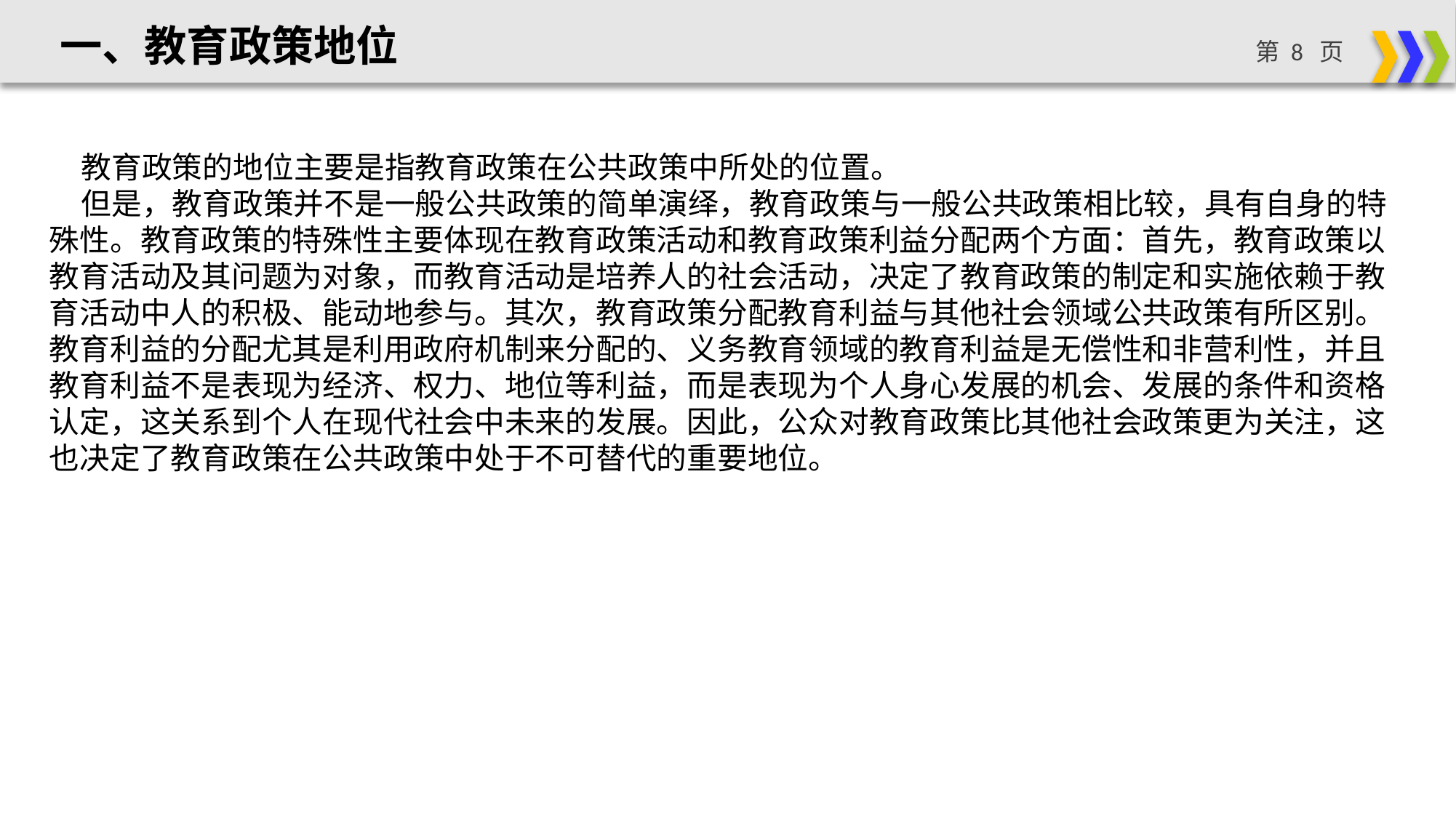

一、教育政策地位
教育政策的地位主要是指教育政策在公共政策中所处的位置。
但是，教育政策并不是一般公共政策的简单演绎，教育政策与一般公共政策相比较，具有自身的特殊性。教育政策的特殊性主要体现在教育政策活动和教育政策利益分配两个方面：首先，教育政策以教育活动及其问题为对象，而教育活动是培养人的社会活动，决定了教育政策的制定和实施依赖于教育活动中人的积极、能动地参与。其次，教育政策分配教育利益与其他社会领域公共政策有所区别。教育利益的分配尤其是利用政府机制来分配的、义务教育领域的教育利益是无偿性和非营利性，并且教育利益不是表现为经济、权力、地位等利益，而是表现为个人身心发展的机会、发展的条件和资格认定，这关系到个人在现代社会中未来的发展。因此，公众对教育政策比其他社会政策更为关注，这也决定了教育政策在公共政策中处于不可替代的重要地位。